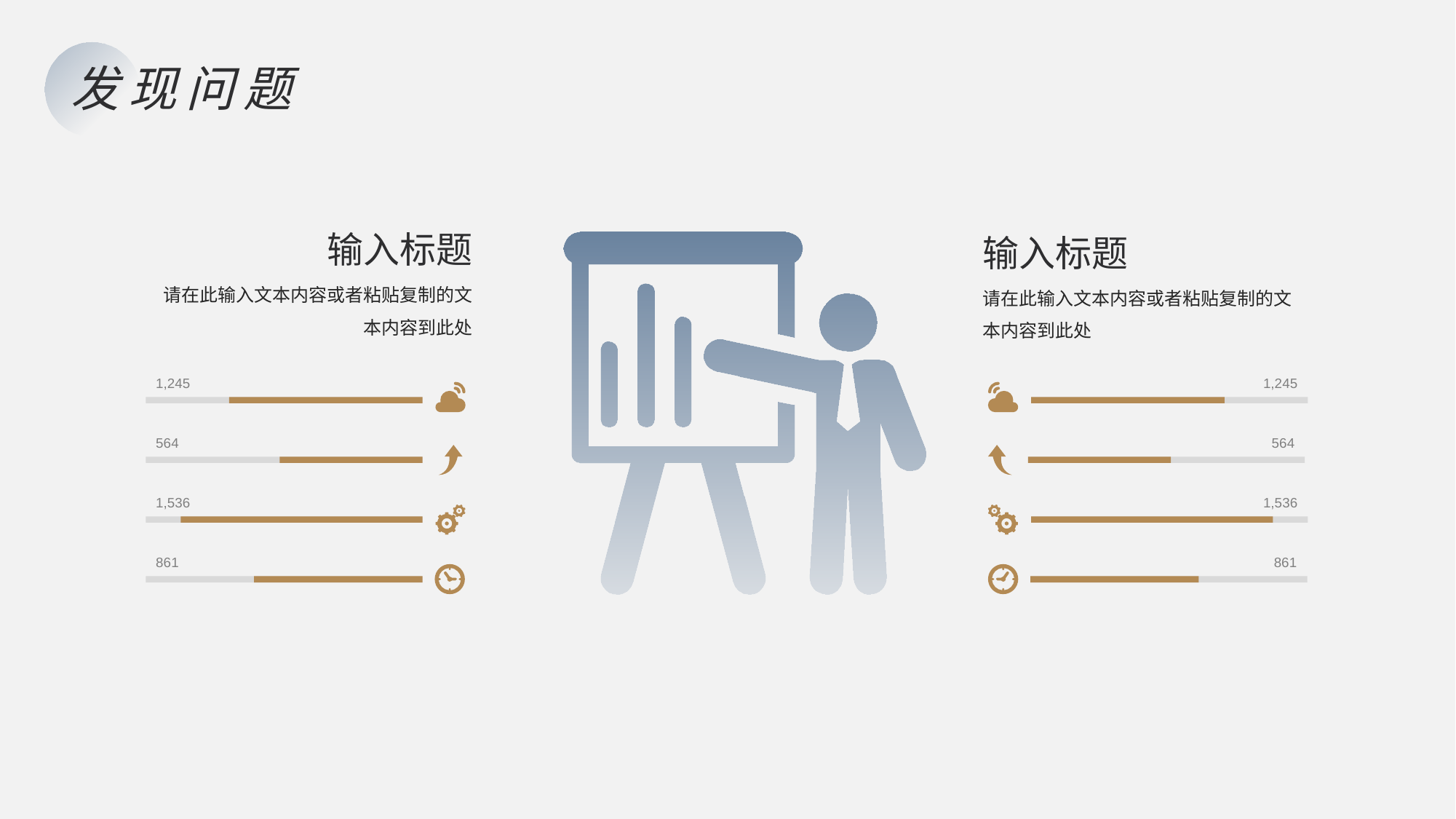

发现问题
输入标题
请在此输入文本内容或者粘贴复制的文本内容到此处
输入标题
请在此输入文本内容或者粘贴复制的文本内容到此处

1,245

1,245

564

564

1,536

1,536

861

861